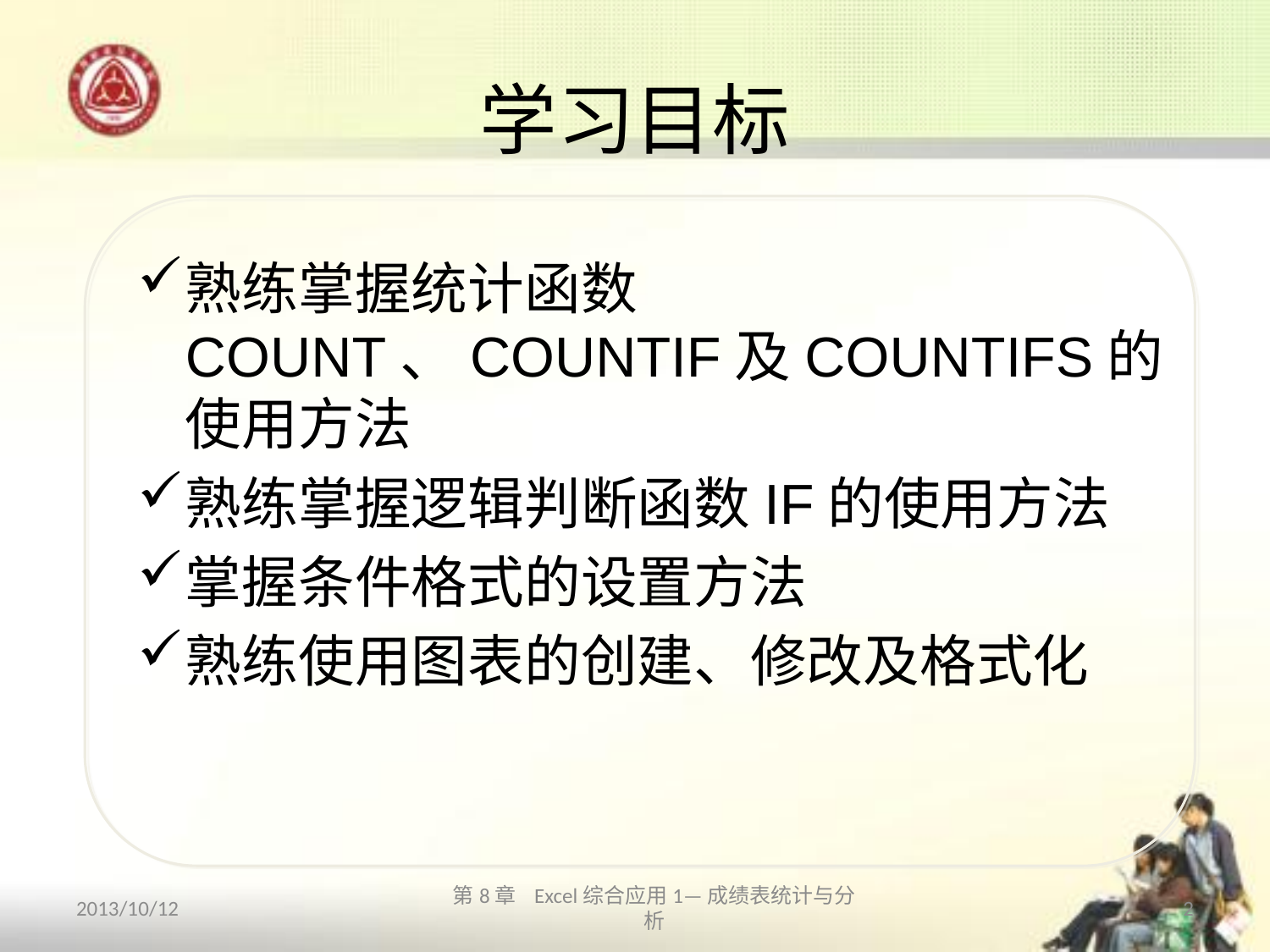

# 学习目标

熟练掌握统计函数COUNT、COUNTIF及COUNTIFS的使用方法
熟练掌握逻辑判断函数IF的使用方法
掌握条件格式的设置方法
熟练使用图表的创建、修改及格式化
2013/10/12
第8章  Excel综合应用1—成绩表统计与分析
2